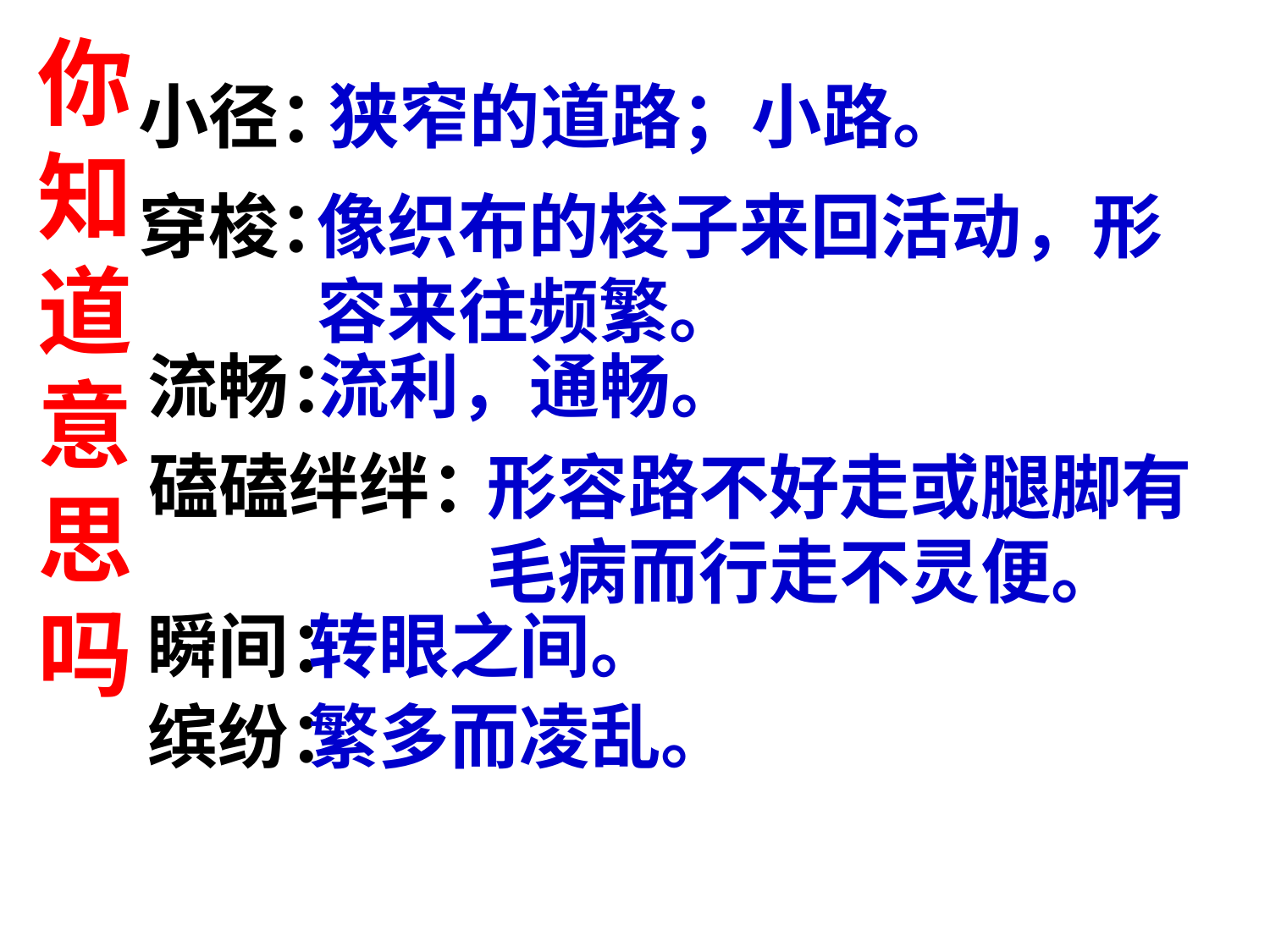

你
知
道
意
思
吗
小径：
狭窄的道路；小路。

穿梭：
像织布的梭子来回活动，形容来往频繁。

流畅：
流利，通畅。
磕磕绊绊：
形容路不好走或腿脚有毛病而行走不灵便。
瞬间：
转眼之间。
缤纷：
繁多而凌乱。